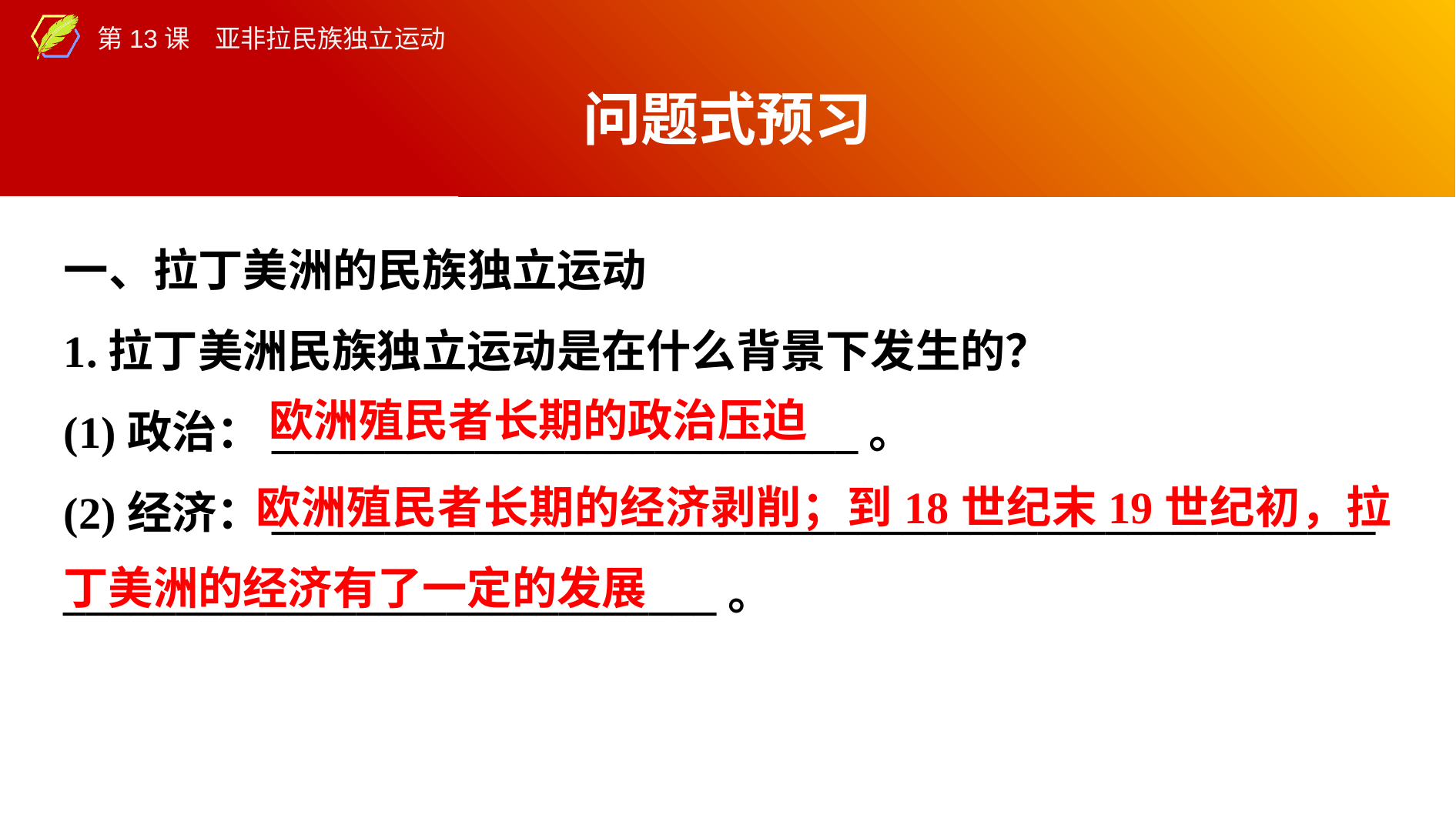

问题式预习
一、拉丁美洲的民族独立运动
1.拉丁美洲民族独立运动是在什么背景下发生的？
(1)政治：__________________________。
(2)经济：_________________________________________________
_____________________________。
欧洲殖民者长期的政治压迫
欧洲殖民者长期的经济剥削；到18世纪末19世纪初，拉丁美洲的经济有了一定的发展